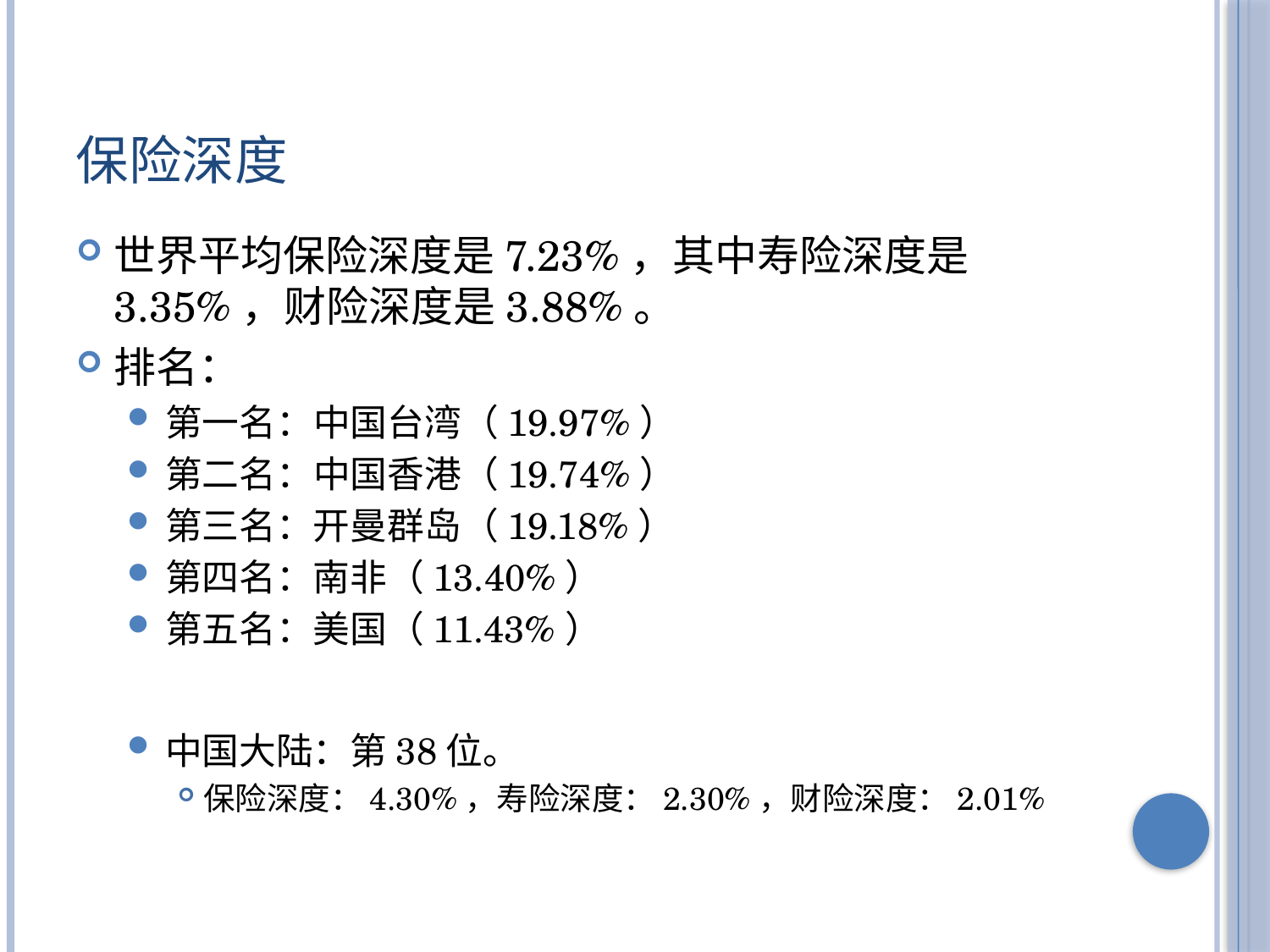

# 保险深度
世界平均保险深度是7.23%，其中寿险深度是3.35%，财险深度是3.88%。
排名：
第一名：中国台湾（19.97%）
第二名：中国香港（19.74%）
第三名：开曼群岛（19.18%）
第四名：南非（13.40%）
第五名：美国（11.43%）

中国大陆：第38位。
保险深度：4.30%，寿险深度：2.30%，财险深度：2.01%